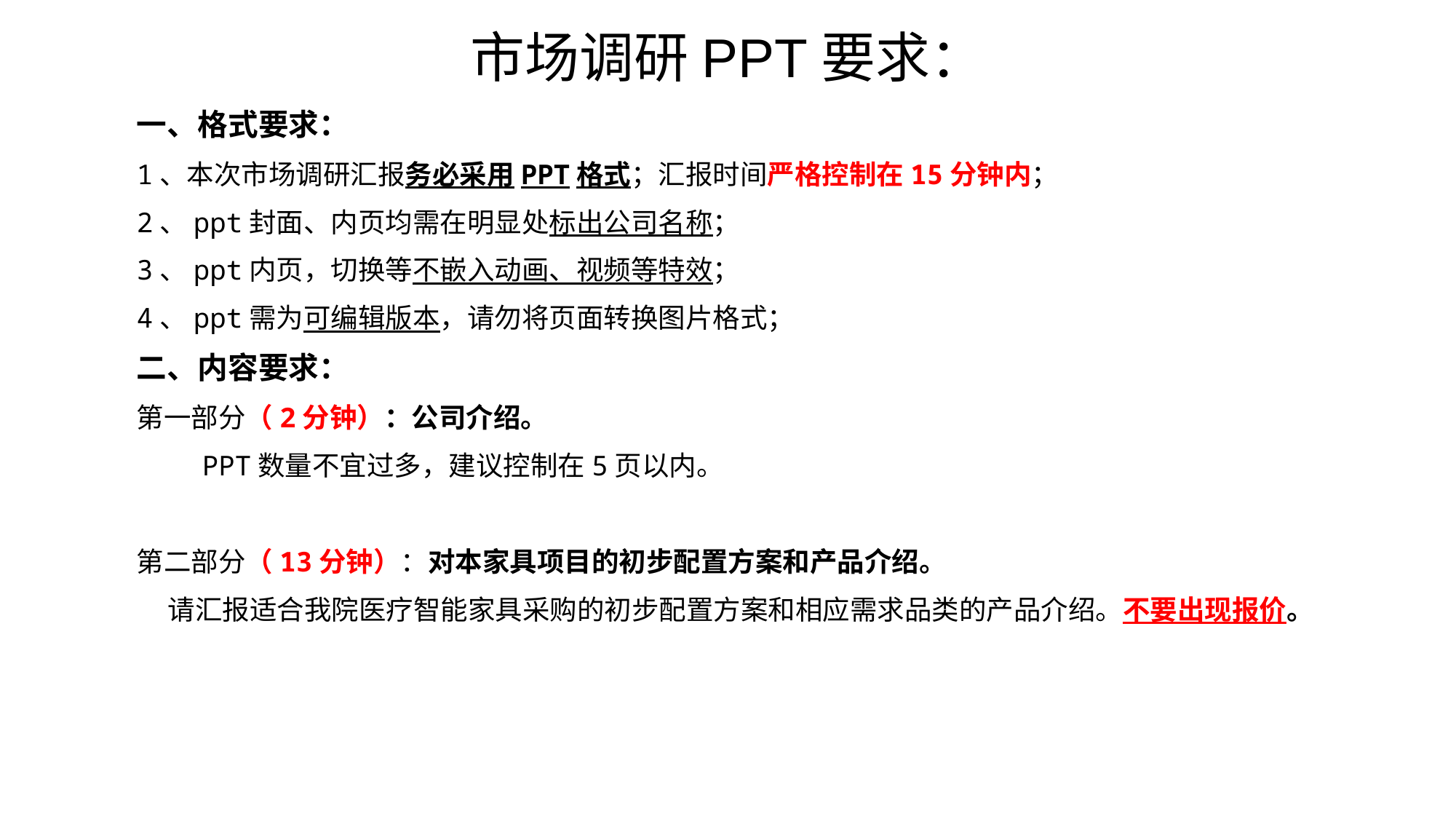

市场调研PPT要求：
一、格式要求：
1、本次市场调研汇报务必采用PPT格式；汇报时间严格控制在15分钟内；
2、ppt封面、内页均需在明显处标出公司名称；
3、ppt内页，切换等不嵌入动画、视频等特效；
4、ppt需为可编辑版本，请勿将页面转换图片格式；
二、内容要求：
第一部分（2分钟）：公司介绍。
    PPT数量不宜过多，建议控制在5页以内。

第二部分（13分钟）：对本家具项目的初步配置方案和产品介绍。
    请汇报适合我院医疗智能家具采购的初步配置方案和相应需求品类的产品介绍。不要出现报价。